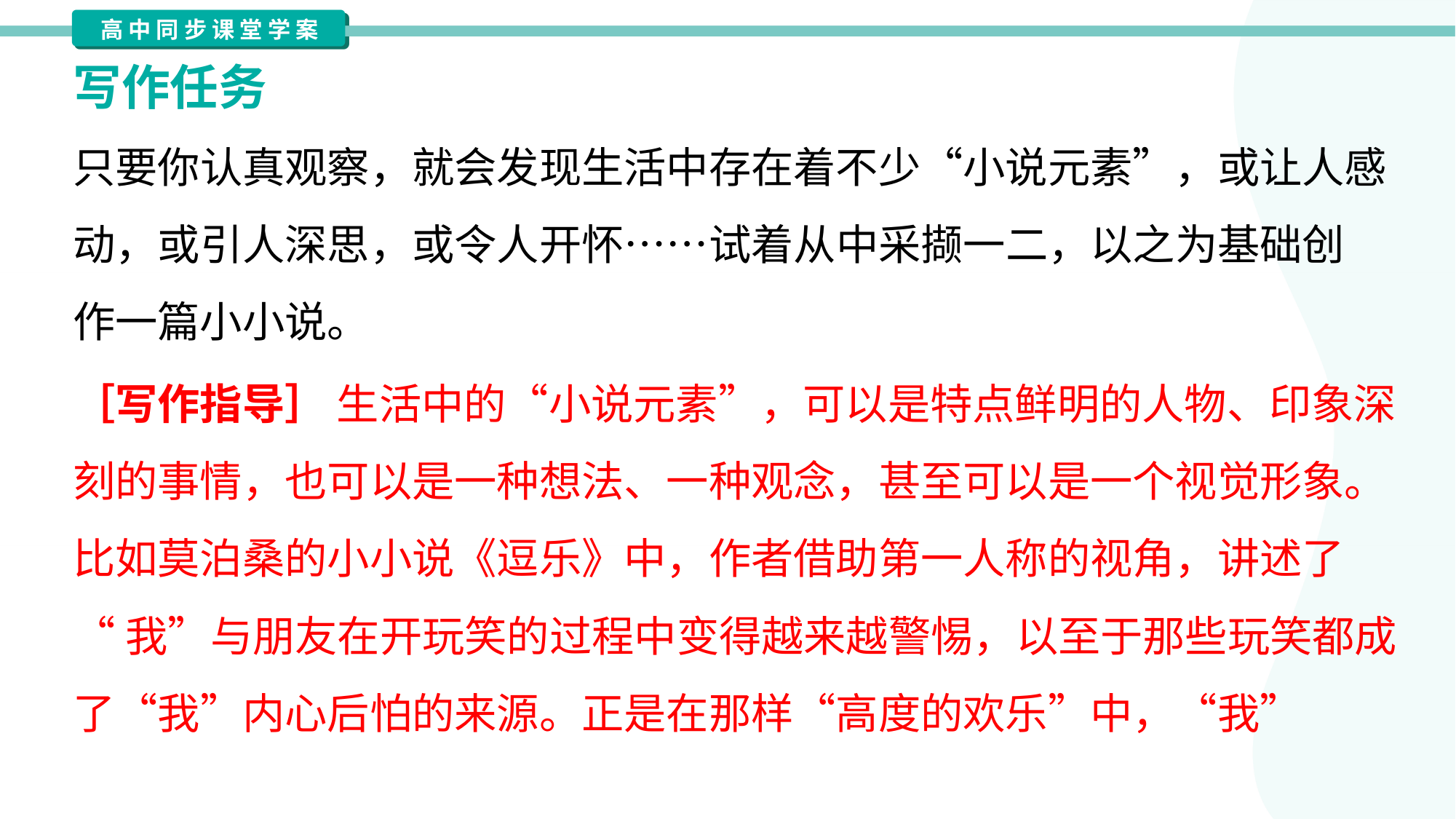

写作任务
只要你认真观察，就会发现生活中存在着不少“小说元素”，或让人感
动，或引人深思，或令人开怀……试着从中采撷一二，以之为基础创
作一篇小小说。
［写作指导］ 生活中的“小说元素”，可以是特点鲜明的人物、印象深
刻的事情，也可以是一种想法、一种观念，甚至可以是一个视觉形象。
比如莫泊桑的小小说《逗乐》中，作者借助第一人称的视角，讲述了
“我”与朋友在开玩笑的过程中变得越来越警惕，以至于那些玩笑都成
了“我”内心后怕的来源。正是在那样“高度的欢乐”中，“我”